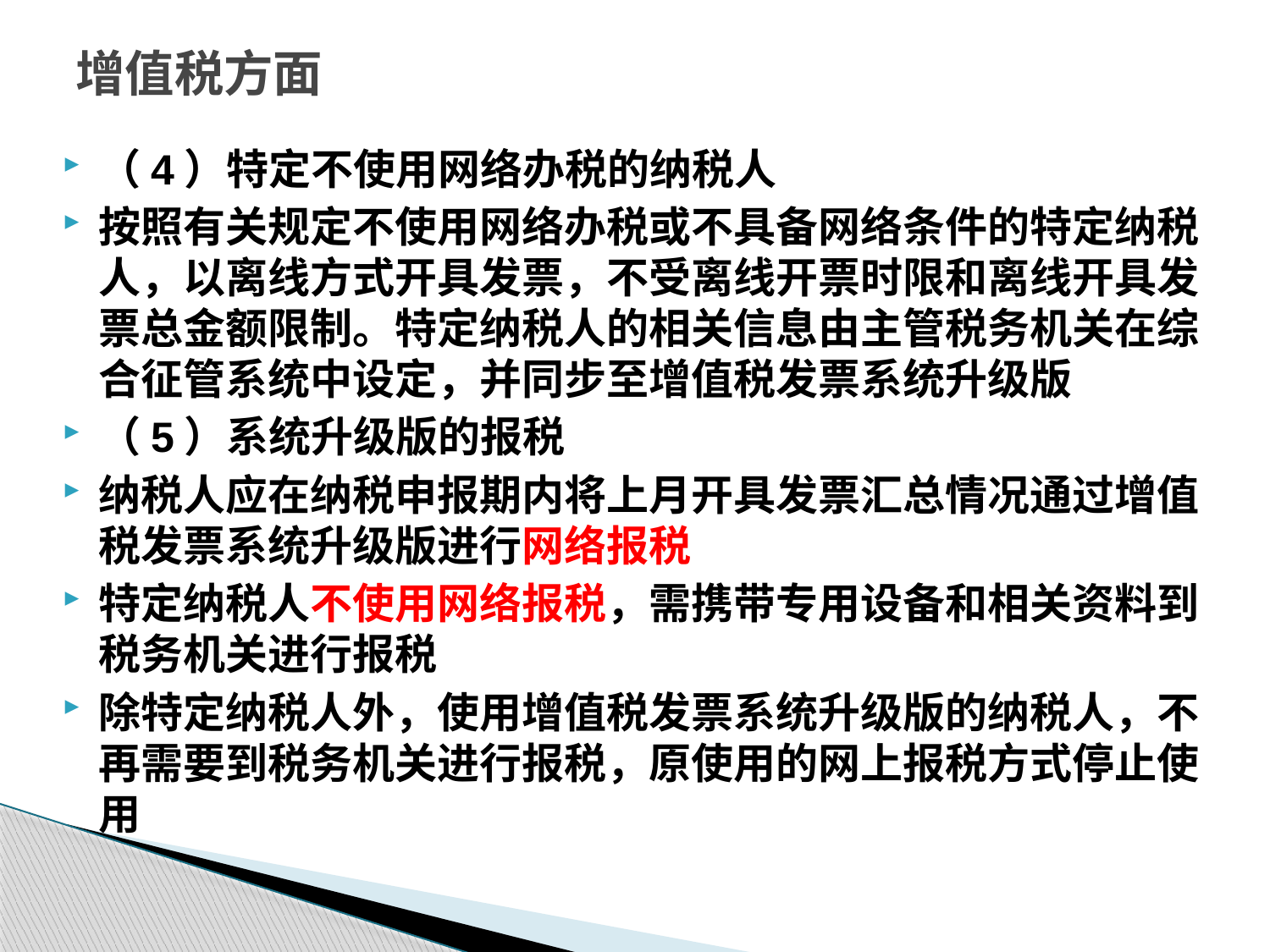

# 增值税方面
（4）特定不使用网络办税的纳税人
按照有关规定不使用网络办税或不具备网络条件的特定纳税人，以离线方式开具发票，不受离线开票时限和离线开具发票总金额限制。特定纳税人的相关信息由主管税务机关在综合征管系统中设定，并同步至增值税发票系统升级版
（5）系统升级版的报税
纳税人应在纳税申报期内将上月开具发票汇总情况通过增值税发票系统升级版进行网络报税
特定纳税人不使用网络报税，需携带专用设备和相关资料到税务机关进行报税
除特定纳税人外，使用增值税发票系统升级版的纳税人，不再需要到税务机关进行报税，原使用的网上报税方式停止使用